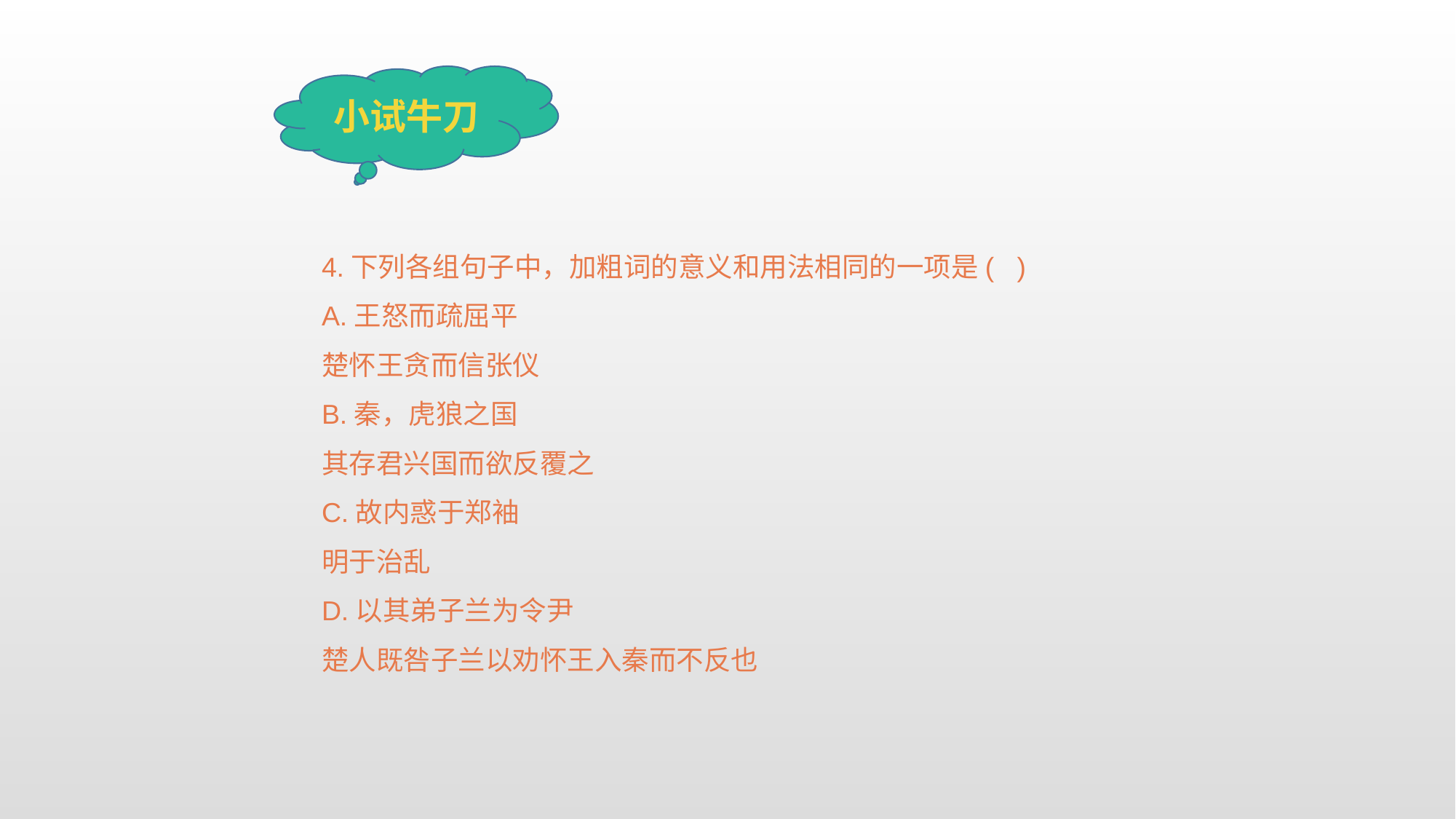

小试牛刀
4.下列各组句子中，加粗词的意义和用法相同的一项是(   )
A.王怒而疏屈平
楚怀王贪而信张仪
B.秦，虎狼之国
其存君兴国而欲反覆之
C.故内惑于郑袖
明于治乱
D.以其弟子兰为令尹
楚人既咎子兰以劝怀王入秦而不反也